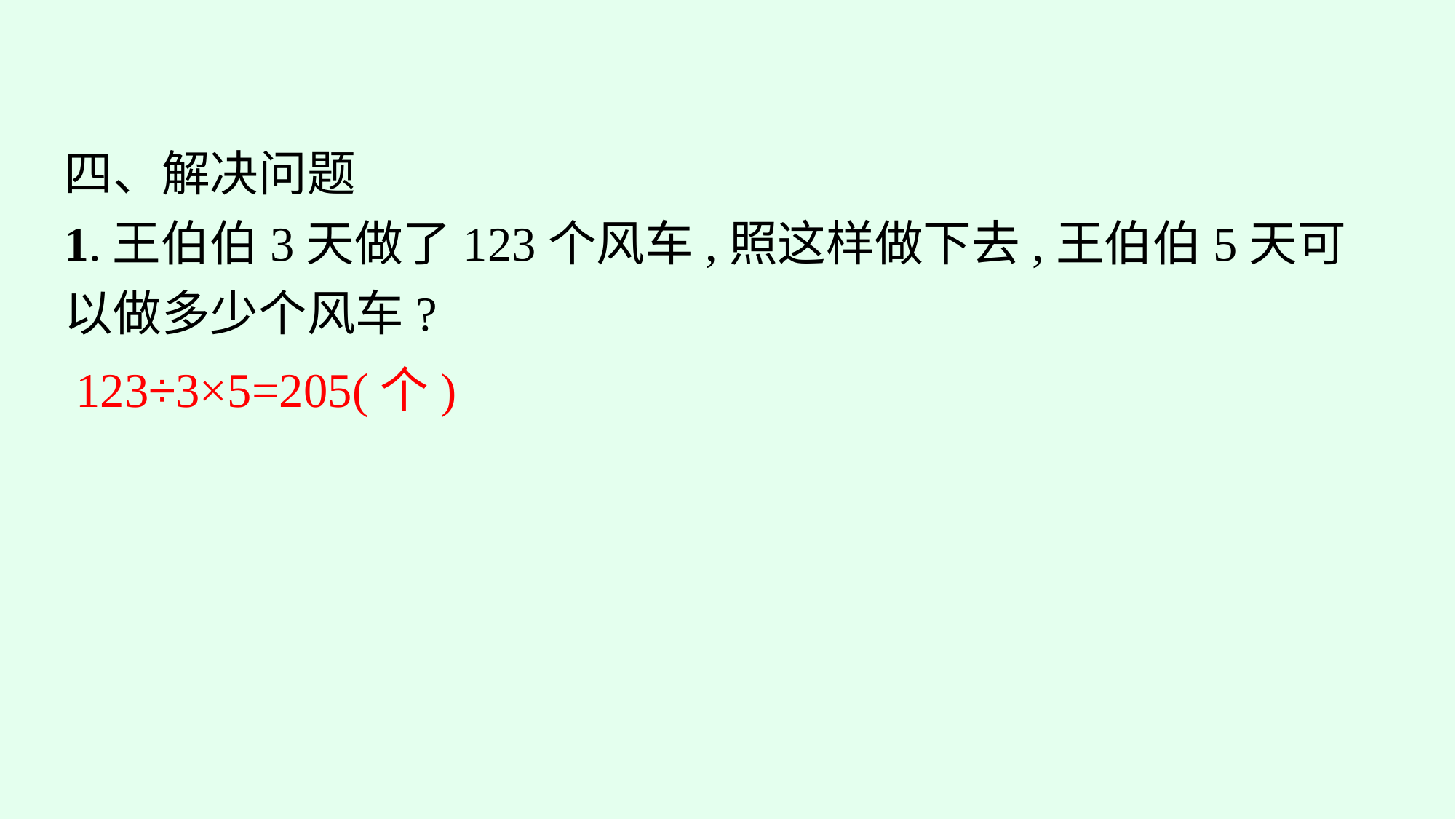

四、解决问题
1.王伯伯3天做了123个风车,照这样做下去,王伯伯5天可以做多少个风车?
123÷3×5=205(个)